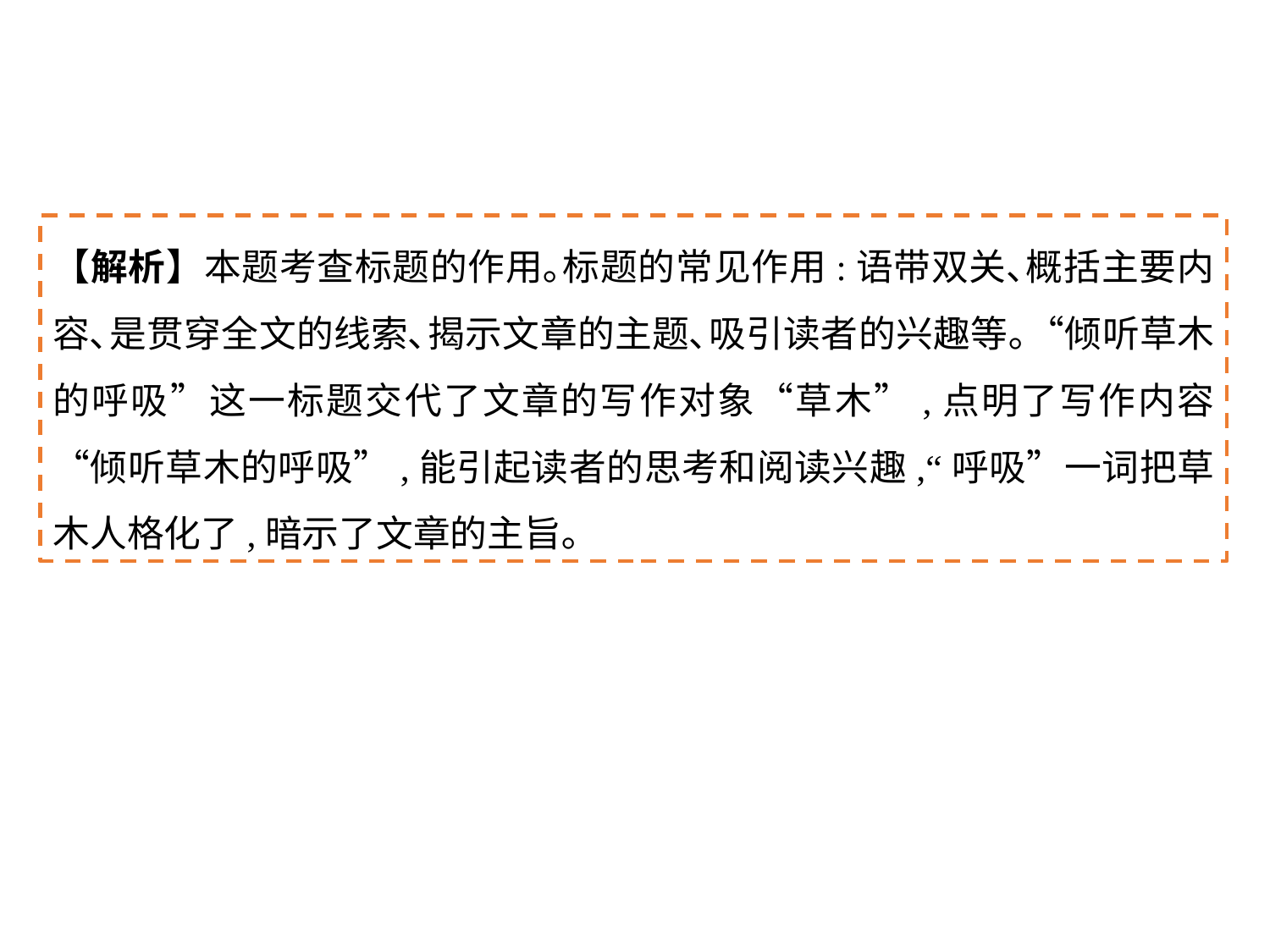

【解析】本题考查标题的作用｡标题的常见作用:语带双关､概括主要内容､是贯穿全文的线索､揭示文章的主题､吸引读者的兴趣等｡“倾听草木的呼吸”这一标题交代了文章的写作对象“草木”,点明了写作内容“倾听草木的呼吸”,能引起读者的思考和阅读兴趣,“呼吸”一词把草木人格化了,暗示了文章的主旨｡